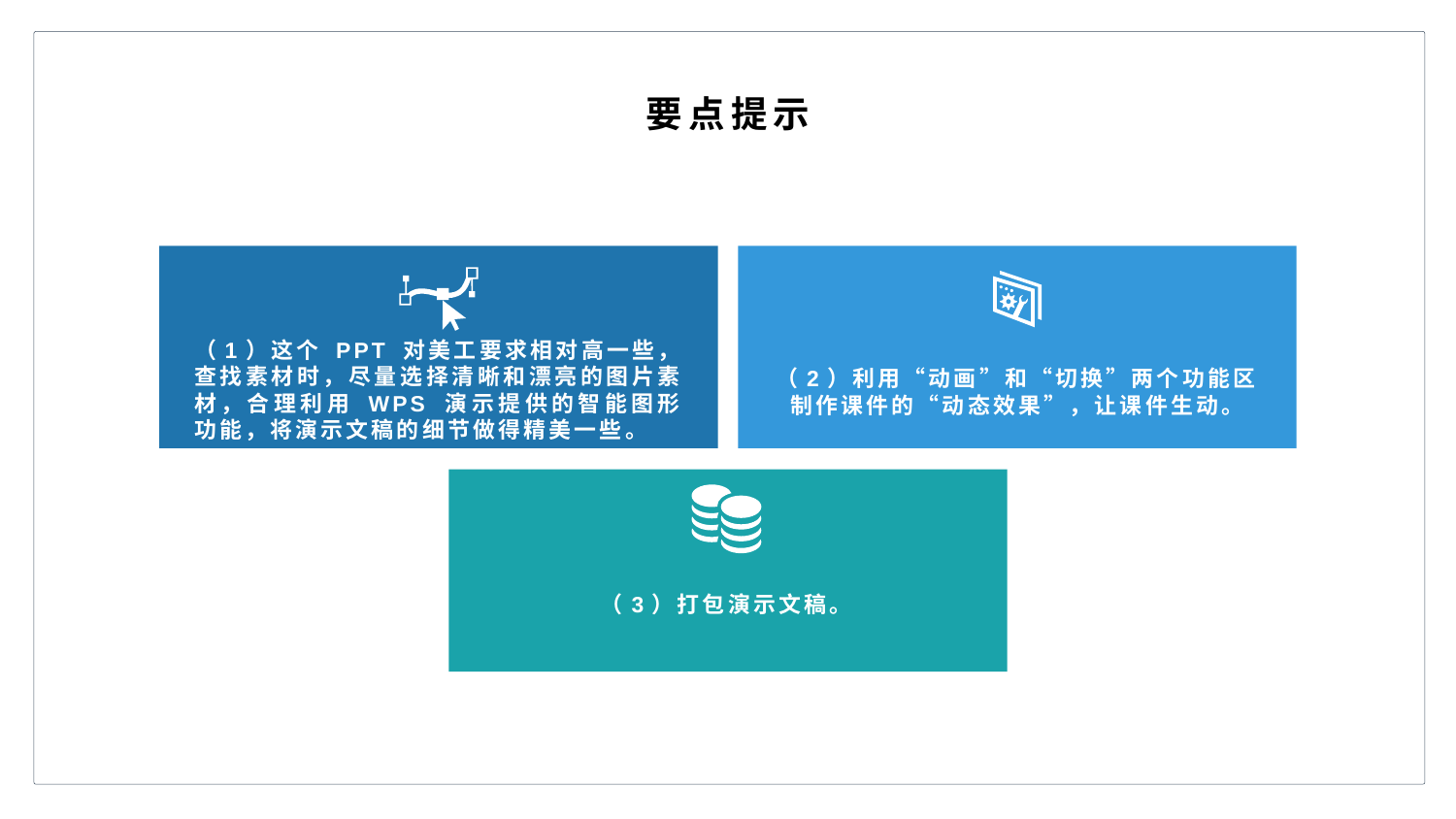

要点提示

（1）这个 PPT 对美工要求相对高一些，查找素材时，尽量选择清晰和漂亮的图片素材，合理利用 WPS 演示提供的智能图形功能，将演示文稿的细节做得精美一些。
（2）利用“动画”和“切换”两个功能区制作课件的“动态效果”，让课件生动。

（3）打包演示文稿。